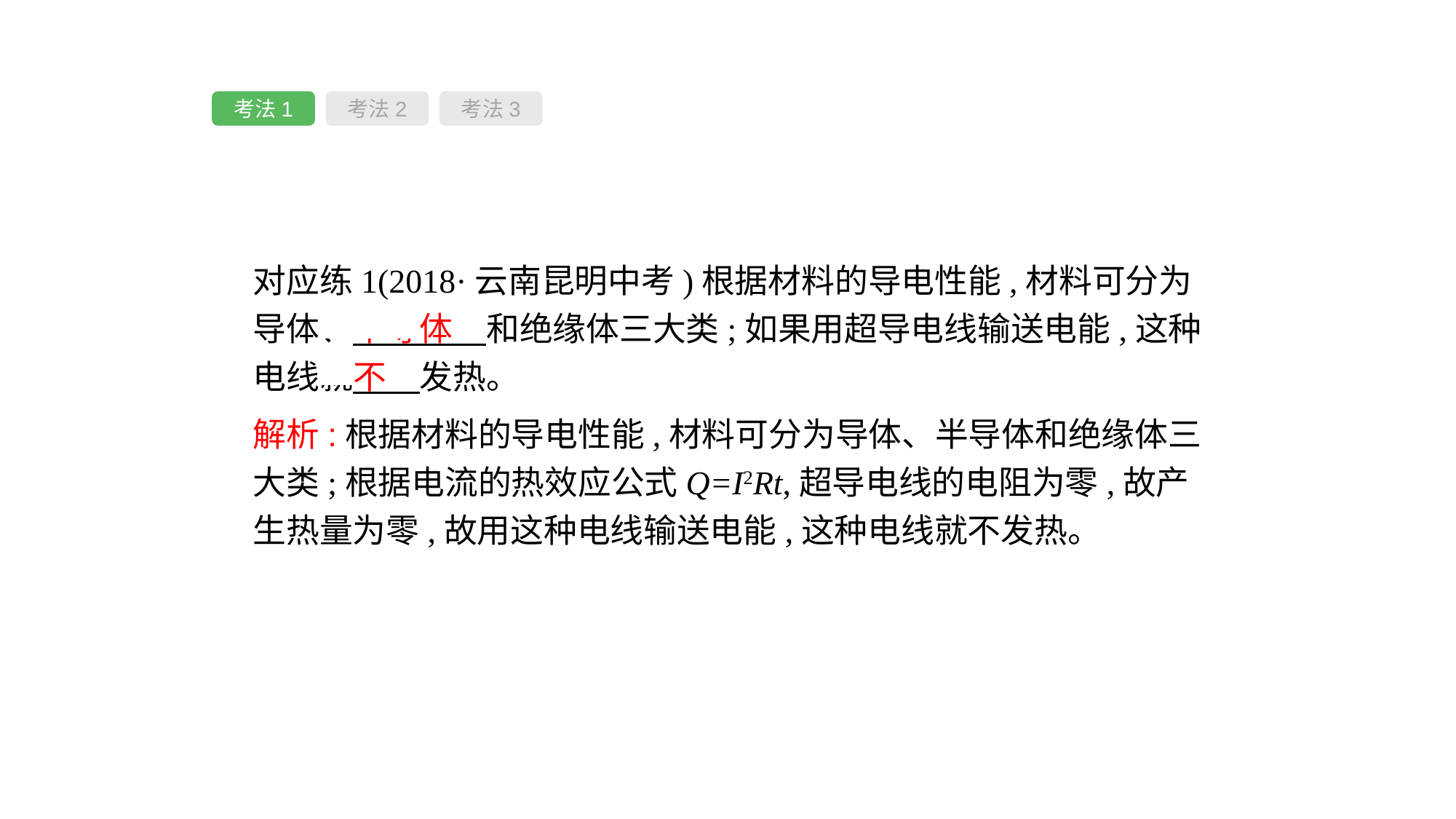

考法1
考法2
考法3
对应练1(2018·云南昆明中考)根据材料的导电性能,材料可分为导体、半导体　和绝缘体三大类;如果用超导电线输送电能,这种电线就不　发热。

解析:根据材料的导电性能,材料可分为导体、半导体和绝缘体三大类;根据电流的热效应公式Q=I2Rt,超导电线的电阻为零,故产生热量为零,故用这种电线输送电能,这种电线就不发热。